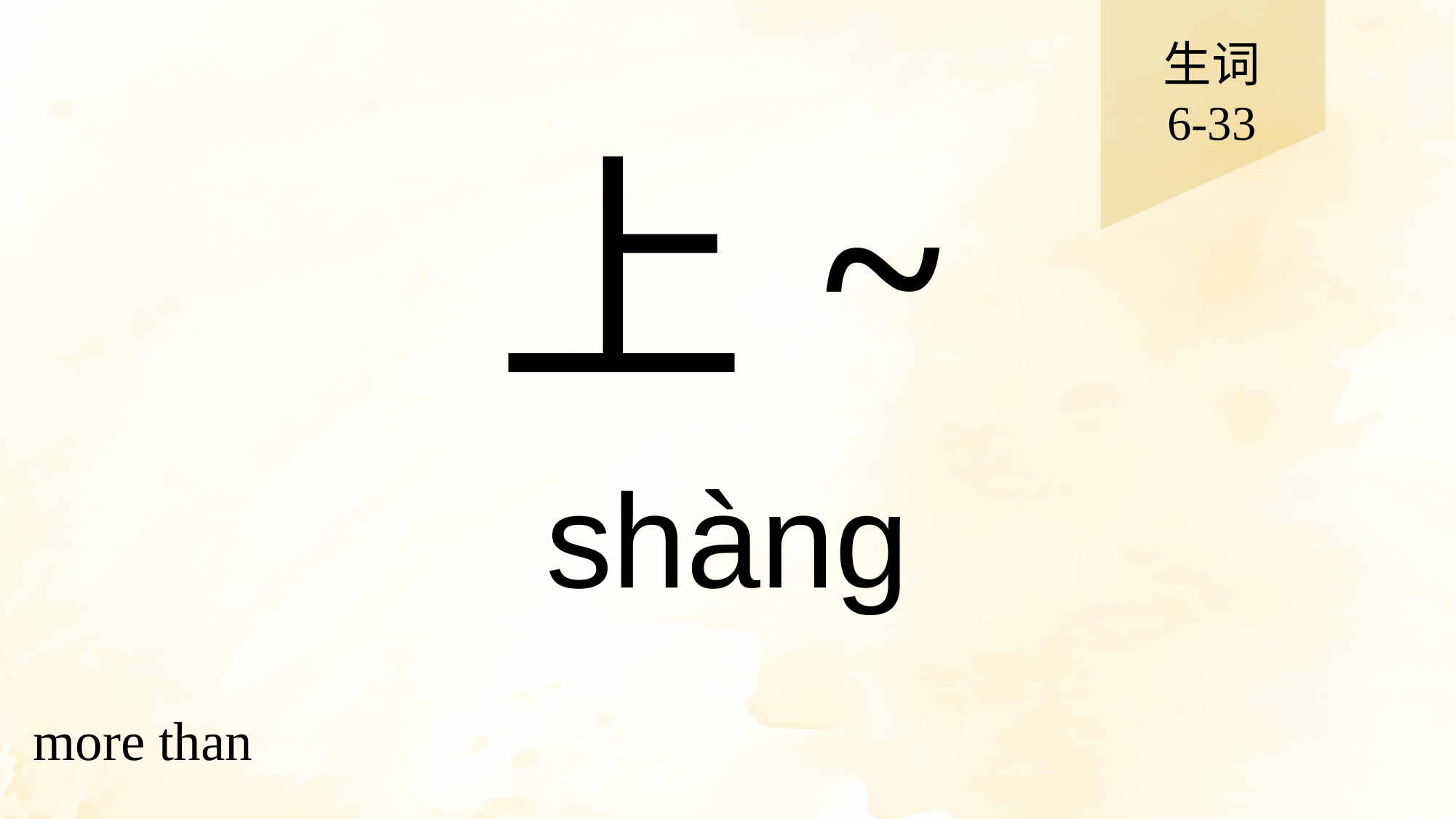

生词
6-33
# 上~
shàng
more than